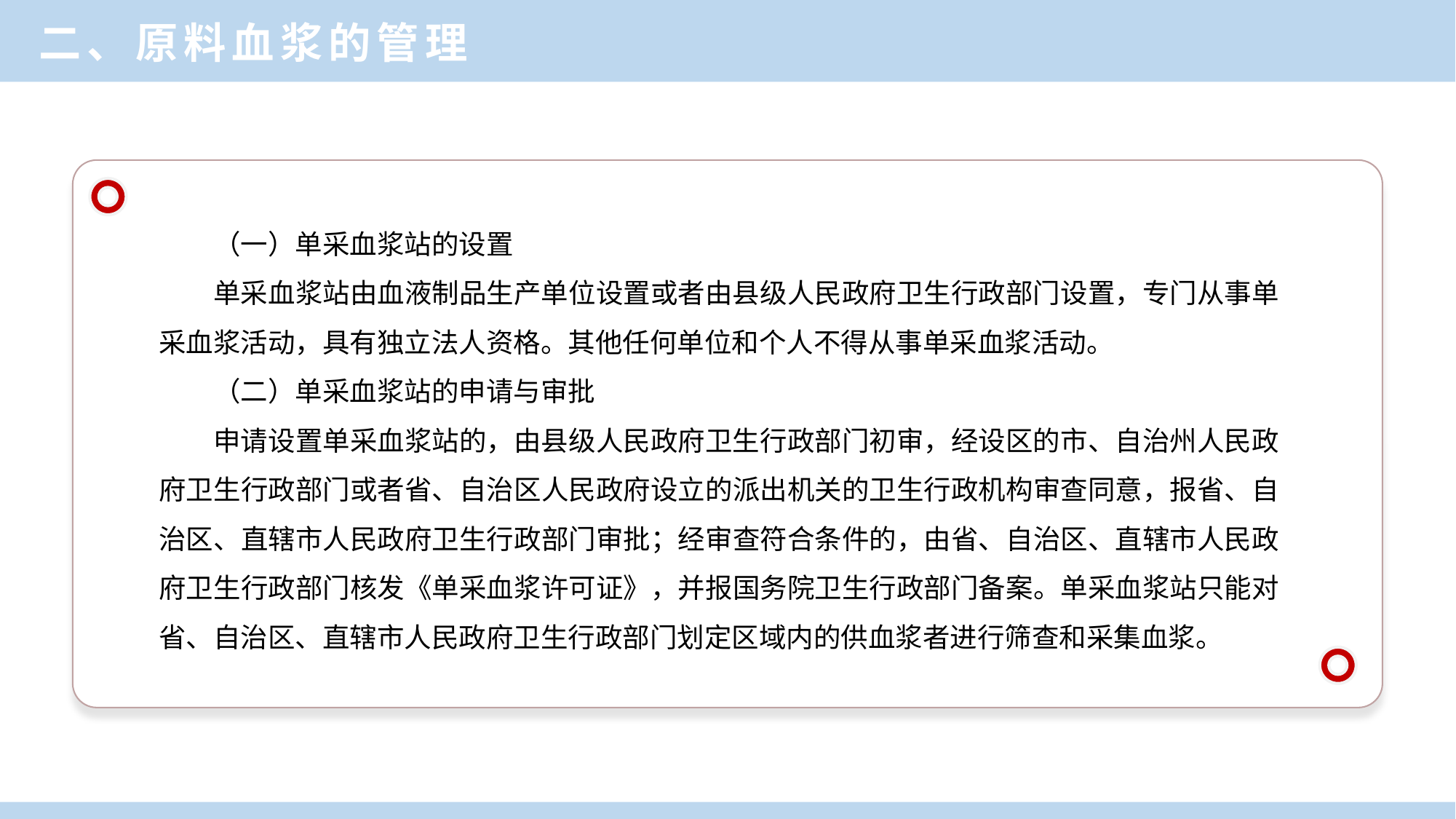

二、原料血浆的管理

（一）单采血浆站的设置
单采血浆站由血液制品生产单位设置或者由县级人民政府卫生行政部门设置，专门从事单采血浆活动，具有独立法人资格。其他任何单位和个人不得从事单采血浆活动。
（二）单采血浆站的申请与审批
申请设置单采血浆站的，由县级人民政府卫生行政部门初审，经设区的市、自治州人民政府卫生行政部门或者省、自治区人民政府设立的派出机关的卫生行政机构审查同意，报省、自治区、直辖市人民政府卫生行政部门审批；经审查符合条件的，由省、自治区、直辖市人民政府卫生行政部门核发《单采血浆许可证》，并报国务院卫生行政部门备案。单采血浆站只能对省、自治区、直辖市人民政府卫生行政部门划定区域内的供血浆者进行筛查和采集血浆。